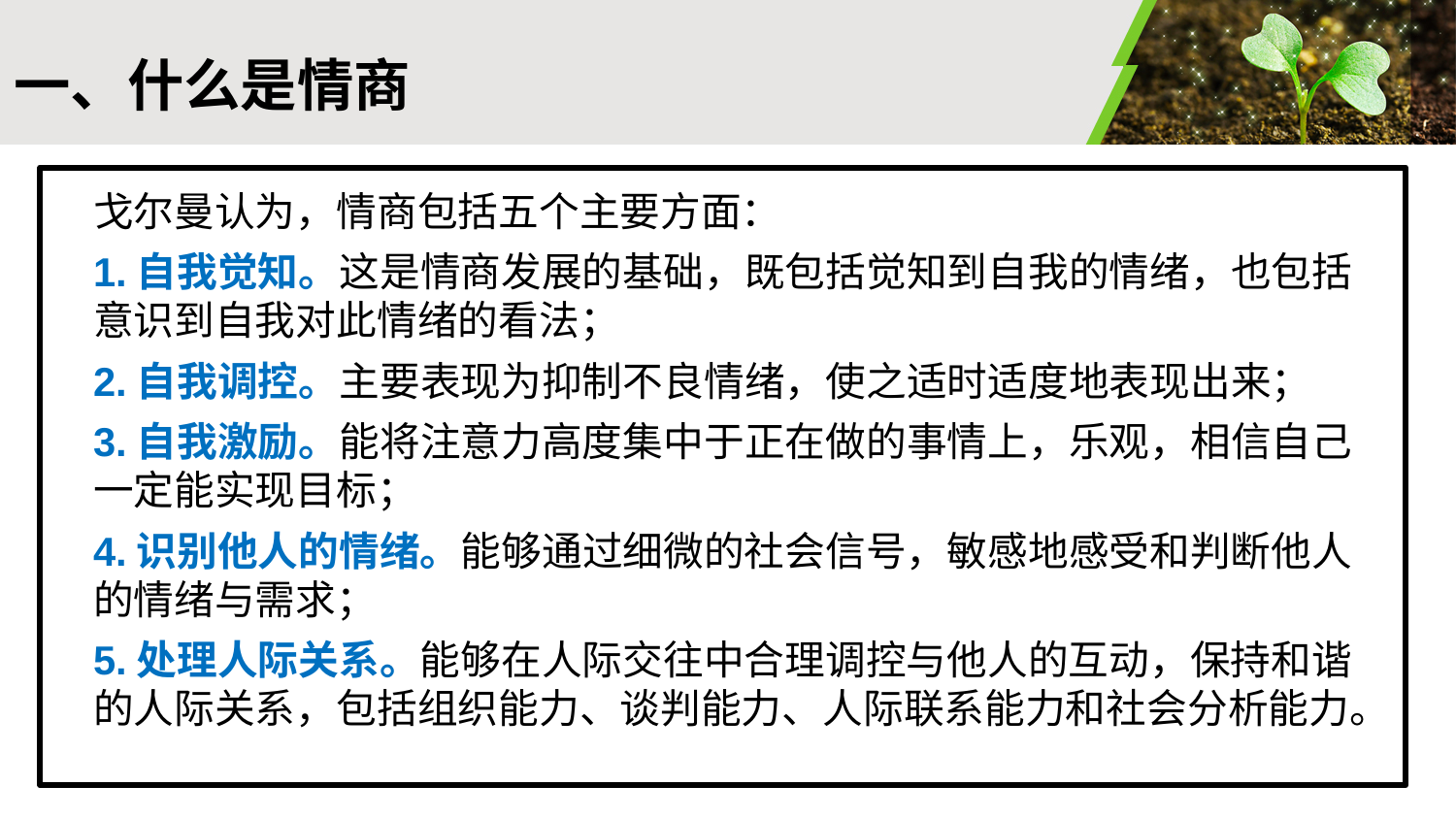

#
一、什么是情商

戈尔曼认为，情商包括五个主要方面：
1.自我觉知。这是情商发展的基础，既包括觉知到自我的情绪，也包括意识到自我对此情绪的看法；
2.自我调控。主要表现为抑制不良情绪，使之适时适度地表现出来；
3.自我激励。能将注意力高度集中于正在做的事情上，乐观，相信自己一定能实现目标；
4.识别他人的情绪。能够通过细微的社会信号，敏感地感受和判断他人的情绪与需求；
5.处理人际关系。能够在人际交往中合理调控与他人的互动，保持和谐的人际关系，包括组织能力、谈判能力、人际联系能力和社会分析能力。